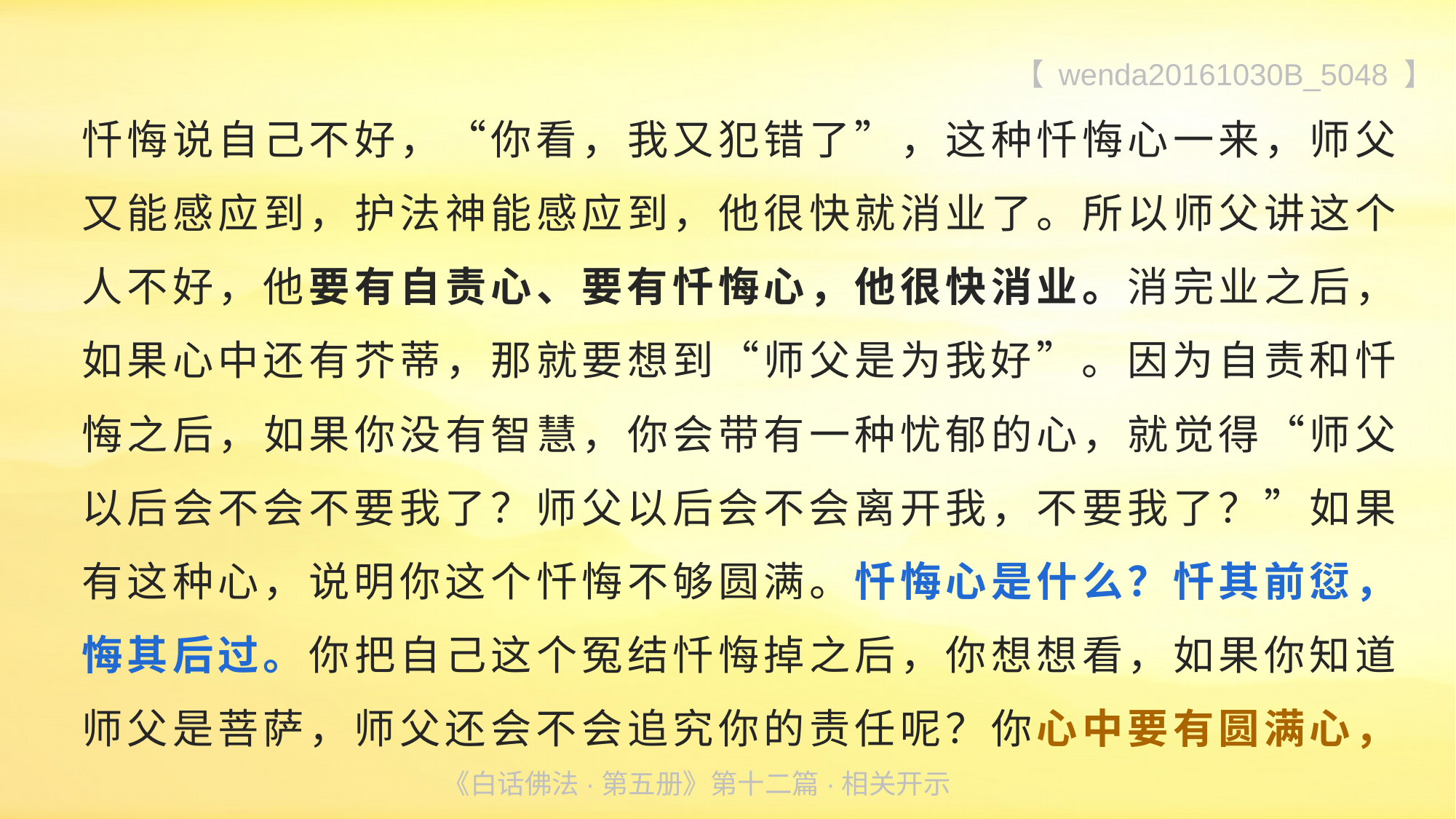

【 wenda20161030B_5048 】
忏悔说自己不好，“你看，我又犯错了”，这种忏悔心一来，师父又能感应到，护法神能感应到，他很快就消业了。所以师父讲这个人不好，他要有自责心、要有忏悔心，他很快消业。消完业之后，如果心中还有芥蒂，那就要想到“师父是为我好”。因为自责和忏悔之后，如果你没有智慧，你会带有一种忧郁的心，就觉得“师父以后会不会不要我了？师父以后会不会离开我，不要我了？”如果有这种心，说明你这个忏悔不够圆满。忏悔心是什么？忏其前愆，悔其后过。你把自己这个冤结忏悔掉之后，你想想看，如果你知道师父是菩萨，师父还会不会追究你的责任呢？你心中要有圆满心，
《白话佛法·第五册》第十二篇·相关开示